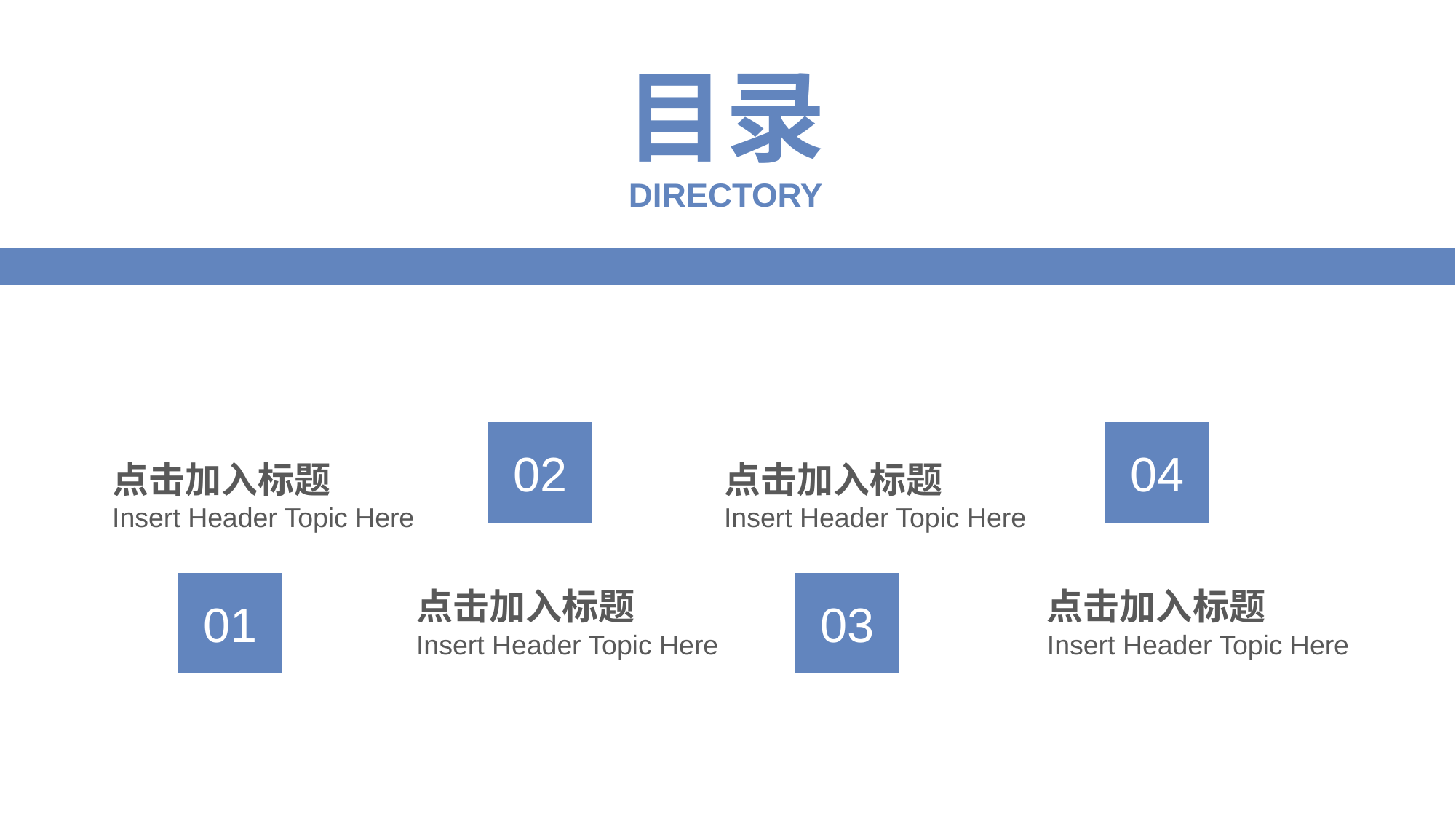

行业PPT模板http://www.1ppt.com/hangye/

目录
DIRECTORY
02
04
点击加入标题
Insert Header Topic Here
点击加入标题
Insert Header Topic Here
03
01
点击加入标题
Insert Header Topic Here
点击加入标题
Insert Header Topic Here